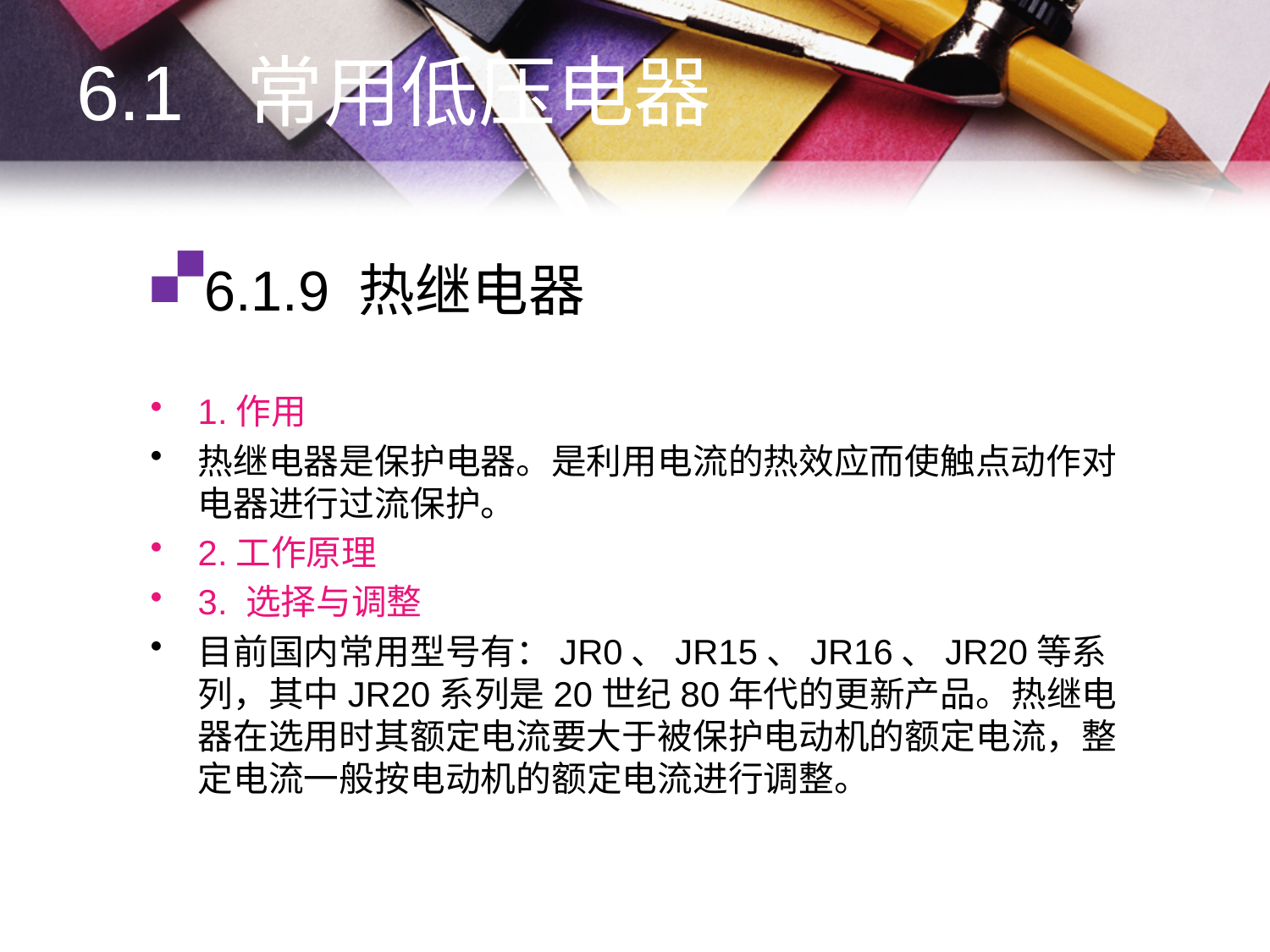

6.1  常用低压电器
# 6.1.9 热继电器
1.作用
热继电器是保护电器。是利用电流的热效应而使触点动作对电器进行过流保护。
2.工作原理
3. 选择与调整
目前国内常用型号有：JR0、JR15、JR16、JR20等系列，其中JR20系列是20世纪80年代的更新产品。热继电器在选用时其额定电流要大于被保护电动机的额定电流，整定电流一般按电动机的额定电流进行调整。